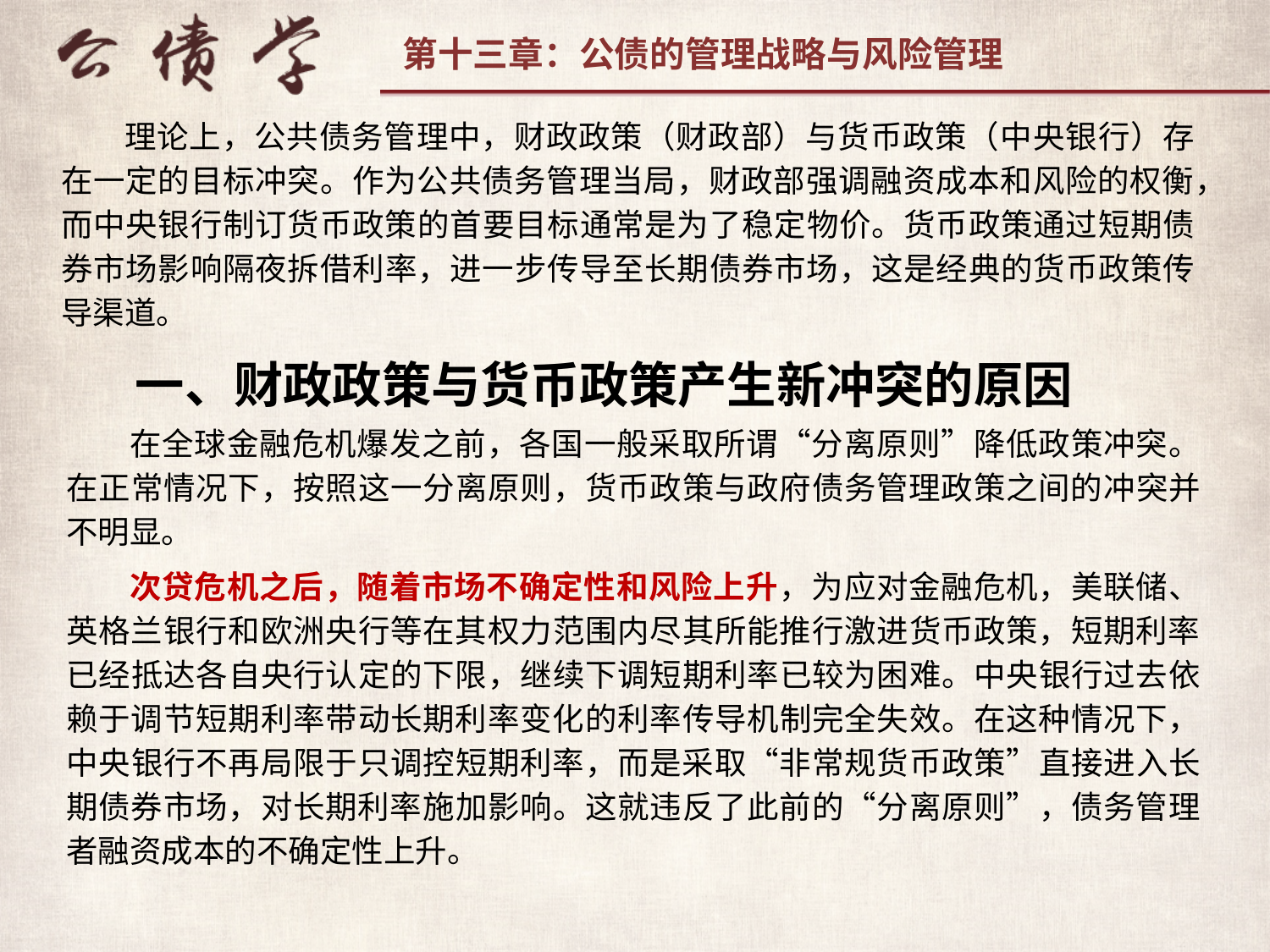

理论上，公共债务管理中，财政政策（财政部）与货币政策（中央银行）存在一定的目标冲突。作为公共债务管理当局，财政部强调融资成本和风险的权衡，而中央银行制订货币政策的首要目标通常是为了稳定物价。货币政策通过短期债券市场影响隔夜拆借利率，进一步传导至长期债券市场，这是经典的货币政策传导渠道。
一、财政政策与货币政策产生新冲突的原因
在全球金融危机爆发之前，各国一般采取所谓“分离原则”降低政策冲突。在正常情况下，按照这一分离原则，货币政策与政府债务管理政策之间的冲突并不明显。
次贷危机之后，随着市场不确定性和风险上升，为应对金融危机，美联储、英格兰银行和欧洲央行等在其权力范围内尽其所能推行激进货币政策，短期利率已经抵达各自央行认定的下限，继续下调短期利率已较为困难。中央银行过去依赖于调节短期利率带动长期利率变化的利率传导机制完全失效。在这种情况下，中央银行不再局限于只调控短期利率，而是采取“非常规货币政策”直接进入长期债券市场，对长期利率施加影响。这就违反了此前的“分离原则”，债务管理者融资成本的不确定性上升。
15